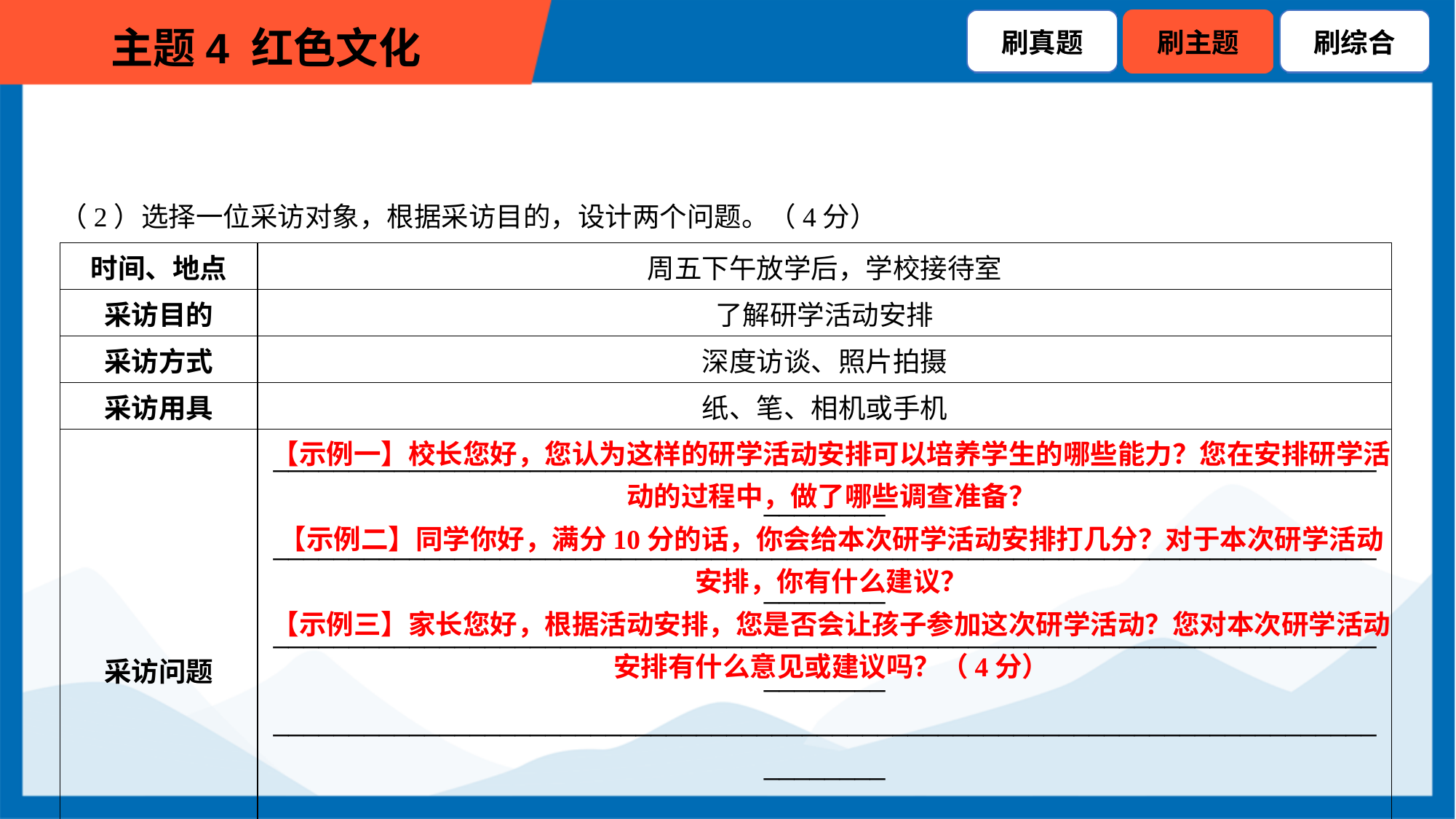

（2）选择一位采访对象，根据采访目的，设计两个问题。（4分）
| 时间、地点 | 周五下午放学后，学校接待室 |
| --- | --- |
| 采访目的 | 了解研学活动安排 |
| 采访方式 | 深度访谈、照片拍摄 |
| 采访用具 | 纸、笔、相机或手机 |
| 采访问题 | \_\_\_\_\_\_\_\_\_\_\_\_\_\_\_\_\_\_\_\_\_\_\_\_\_\_\_\_\_\_\_\_\_\_\_\_\_\_\_\_\_\_\_\_\_\_\_\_\_\_\_\_\_\_\_\_\_\_\_\_\_\_\_\_\_\_\_\_\_\_\_\_\_\_\_\_\_\_\_\_\_ \_\_\_\_\_\_\_\_\_\_\_\_\_\_\_\_\_\_\_\_\_\_\_\_\_\_\_\_\_\_\_\_\_\_\_\_\_\_\_\_\_\_\_\_\_\_\_\_\_\_\_\_\_\_\_\_\_\_\_\_\_\_\_\_\_\_\_\_\_\_\_\_\_\_\_\_\_\_\_\_\_ \_\_\_\_\_\_\_\_\_\_\_\_\_\_\_\_\_\_\_\_\_\_\_\_\_\_\_\_\_\_\_\_\_\_\_\_\_\_\_\_\_\_\_\_\_\_\_\_\_\_\_\_\_\_\_\_\_\_\_\_\_\_\_\_\_\_\_\_\_\_\_\_\_\_\_\_\_\_\_\_\_ \_\_\_\_\_\_\_\_\_\_\_\_\_\_\_\_\_\_\_\_\_\_\_\_\_\_\_\_\_\_\_\_\_\_\_\_\_\_\_\_\_\_\_\_\_\_\_\_\_\_\_\_\_\_\_\_\_\_\_\_\_\_\_\_\_\_\_\_\_\_\_\_\_\_\_\_\_\_\_\_\_ \_\_\_\_\_\_\_\_\_\_\_\_\_\_\_\_\_\_\_\_\_\_\_\_\_\_\_\_\_\_\_\_\_\_\_\_\_\_\_\_\_\_\_\_\_\_\_\_\_\_\_\_\_\_\_\_\_\_\_\_\_\_\_\_\_\_\_\_\_\_\_\_\_\_\_\_\_\_\_\_\_ \_\_\_\_\_\_\_\_\_\_\_\_\_\_\_\_\_\_\_\_\_\_\_\_\_\_\_\_\_\_\_\_\_\_\_\_\_\_\_\_\_\_\_ |
【示例一】校长您好，您认为这样的研学活动安排可以培养学生的哪些能力？您在安排研学活动的过程中，做了哪些调查准备？
【示例二】同学你好，满分10分的话，你会给本次研学活动安排打几分？对于本次研学活动安排，你有什么建议？
【示例三】家长您好，根据活动安排，您是否会让孩子参加这次研学活动？您对本次研学活动安排有什么意见或建议吗？（4分）